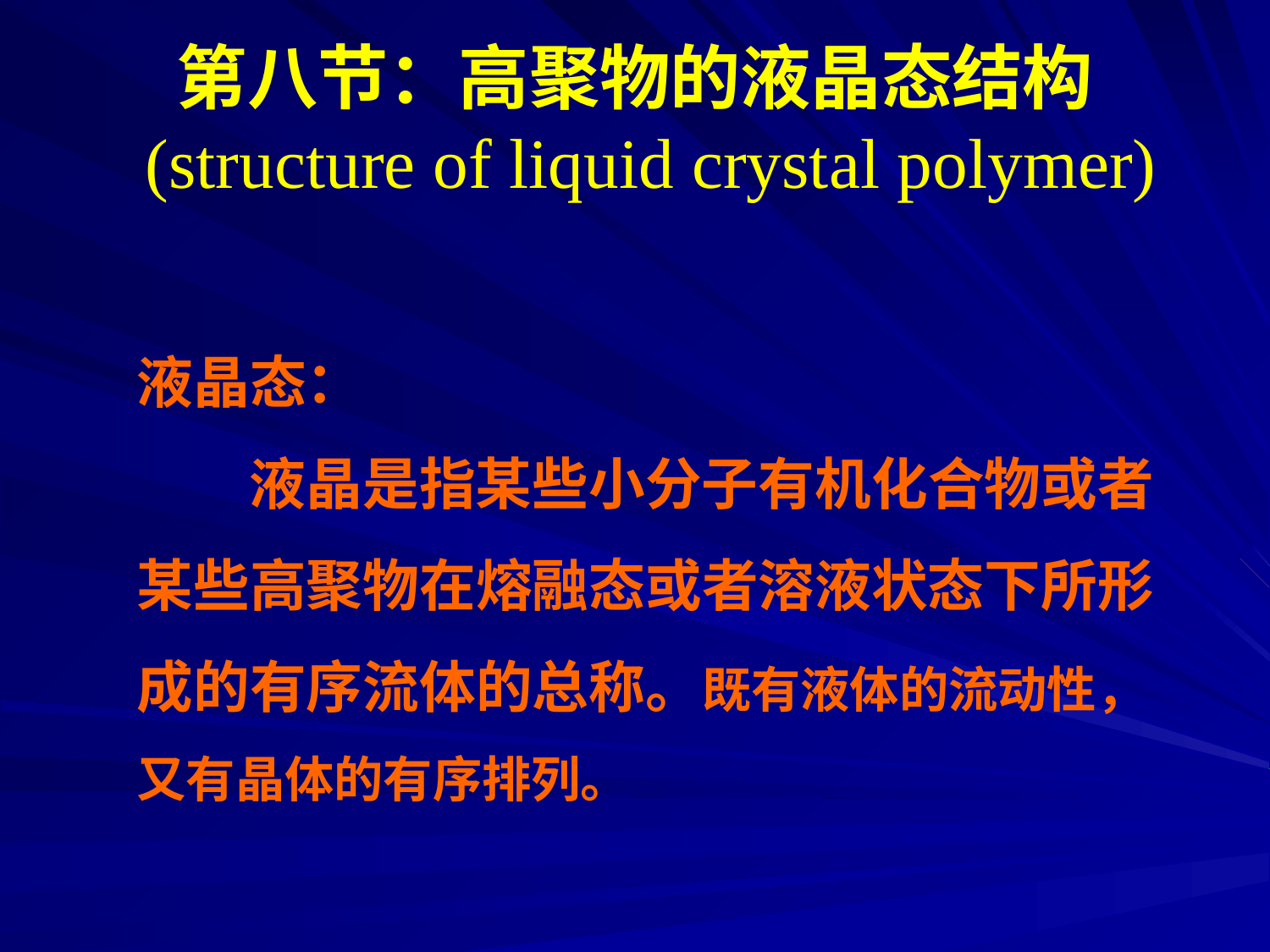

# 第八节：高聚物的液晶态结构 (structure of liquid crystal polymer)
液晶态：
　　液晶是指某些小分子有机化合物或者
某些高聚物在熔融态或者溶液状态下所形
成的有序流体的总称。既有液体的流动性，
又有晶体的有序排列。